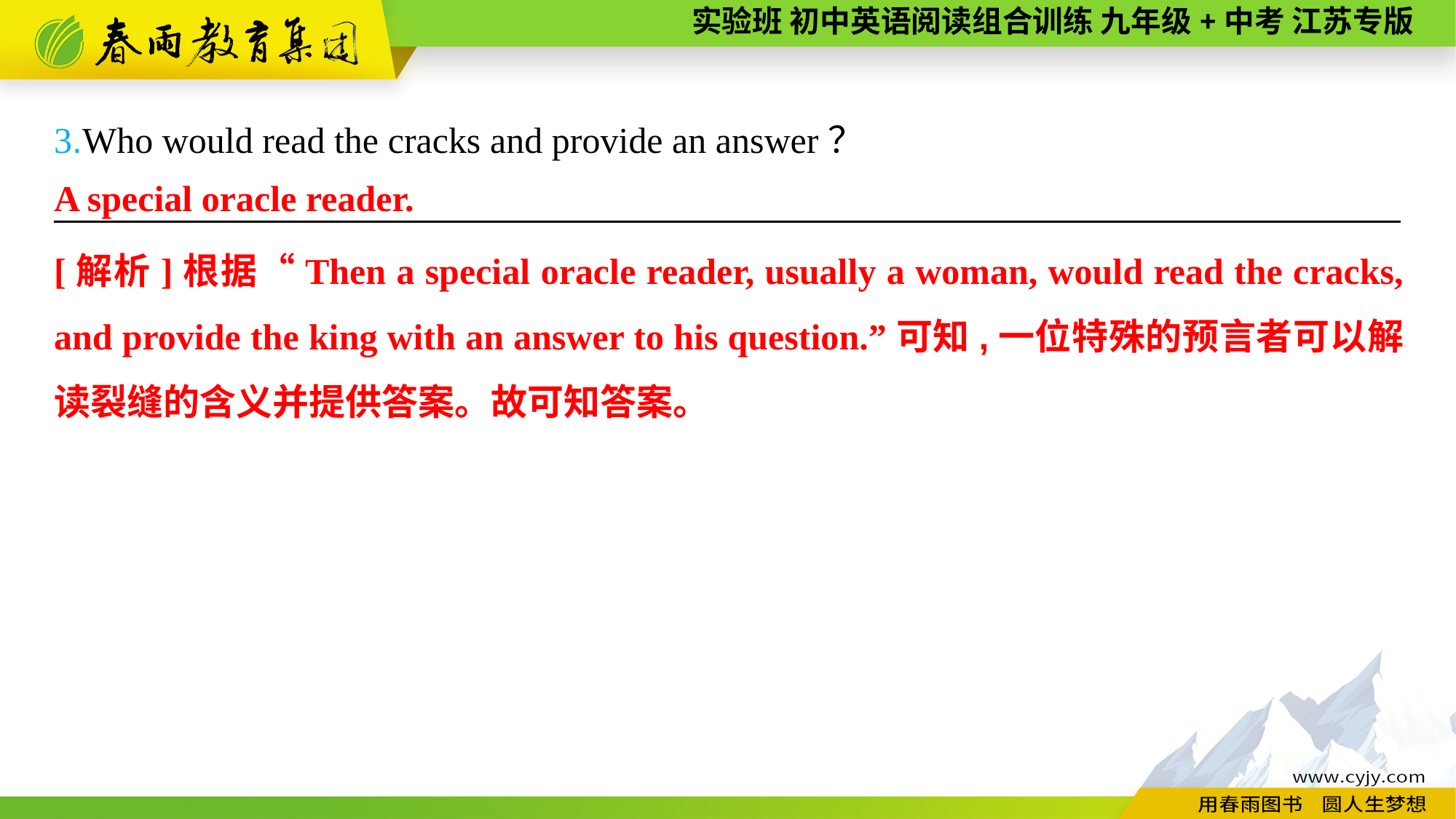

3.Who would read the cracks and provide an answer？
————————                        ——  ————                                                  ————
A special oracle reader.
[解析]根据“Then a special oracle reader, usually a woman, would read the cracks, and provide the king with an answer to his question.”可知,一位特殊的预言者可以解读裂缝的含义并提供答案。故可知答案。